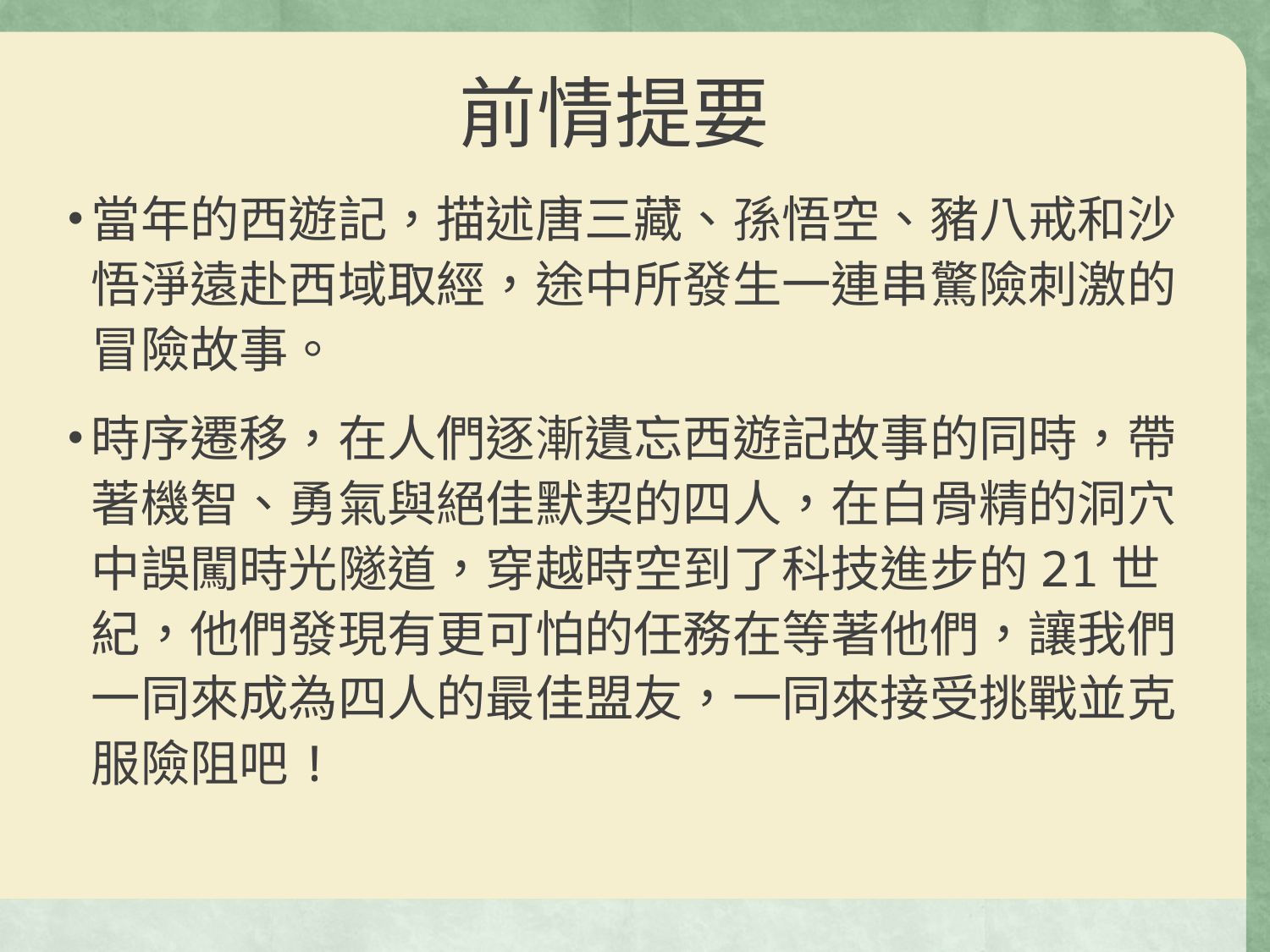

# 前情提要
當年的西遊記，描述唐三藏、孫悟空、豬八戒和沙悟淨遠赴西域取經，途中所發生一連串驚險刺激的冒險故事。
時序遷移，在人們逐漸遺忘西遊記故事的同時，帶著機智、勇氣與絕佳默契的四人，在白骨精的洞穴中誤闖時光隧道，穿越時空到了科技進步的21世紀，他們發現有更可怕的任務在等著他們，讓我們一同來成為四人的最佳盟友，一同來接受挑戰並克服險阻吧!